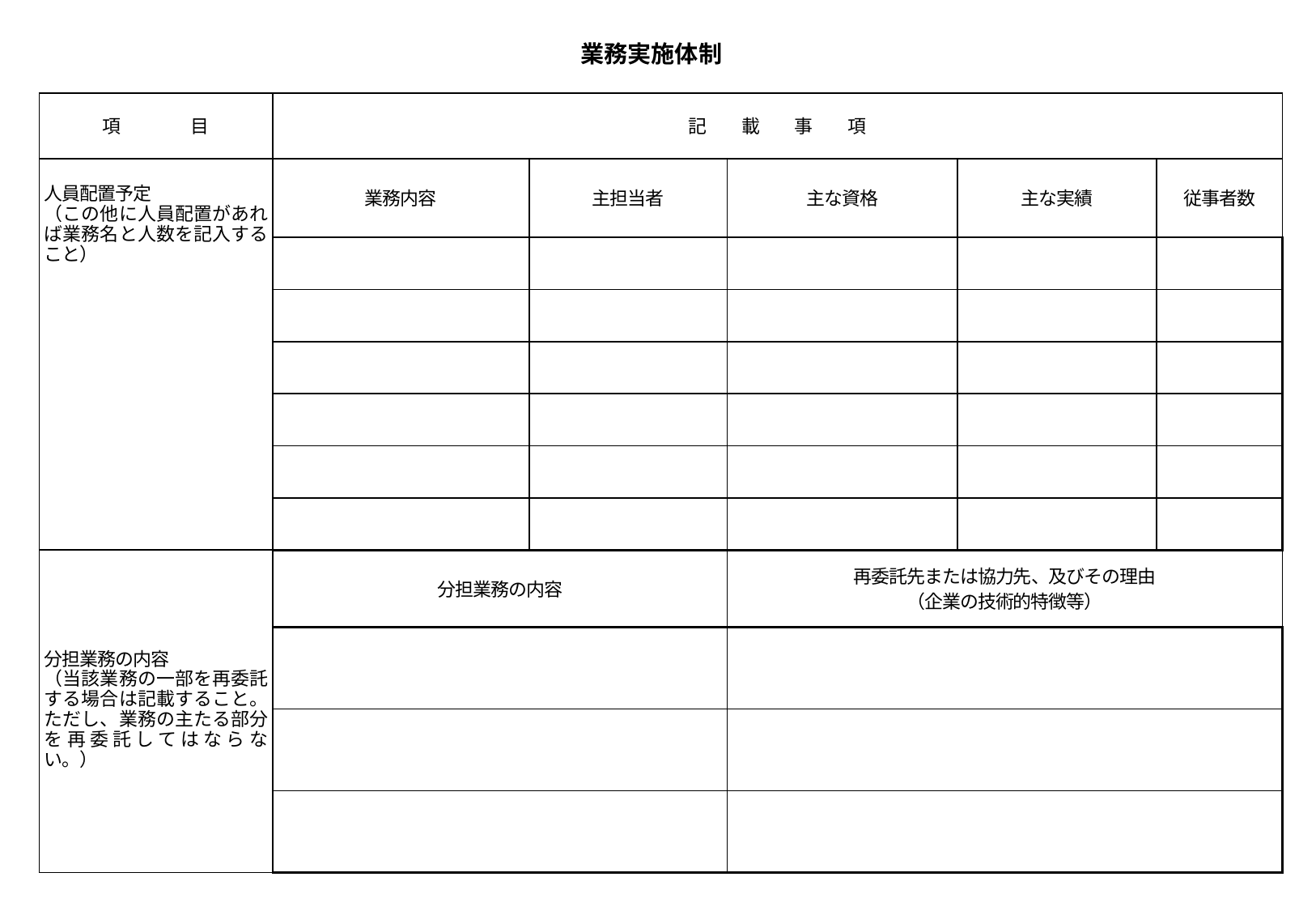

業務実施体制
| 項　　　　目 | 記　　載　　事　　項 |  |  |  |  |
| --- | --- | --- | --- | --- | --- |
| 人員配置予定 （この他に人員配置があれば業務名と人数を記入すること） | 業務内容 | 主担当者 | 主な資格 | 主な実績 | 従事者数 |
|  |  |  |  |  |  |
|  |  |  |  |  |  |
|  |  |  |  |  |  |
|  |  |  |  |  |  |
|  |  |  |  |  |  |
|  |  |  |  |  |  |
| 分担業務の内容 （当該業務の一部を再委託する場合は記載すること。ただし、業務の主たる部分を再委託してはならない。） | 分担業務の内容 |  | 再委託先または協力先、及びその理由 （企業の技術的特徴等） |  |  |
|  |  |  |  |  |  |
|  |  |  |  |  |  |
|  |  |  |  |  |  |